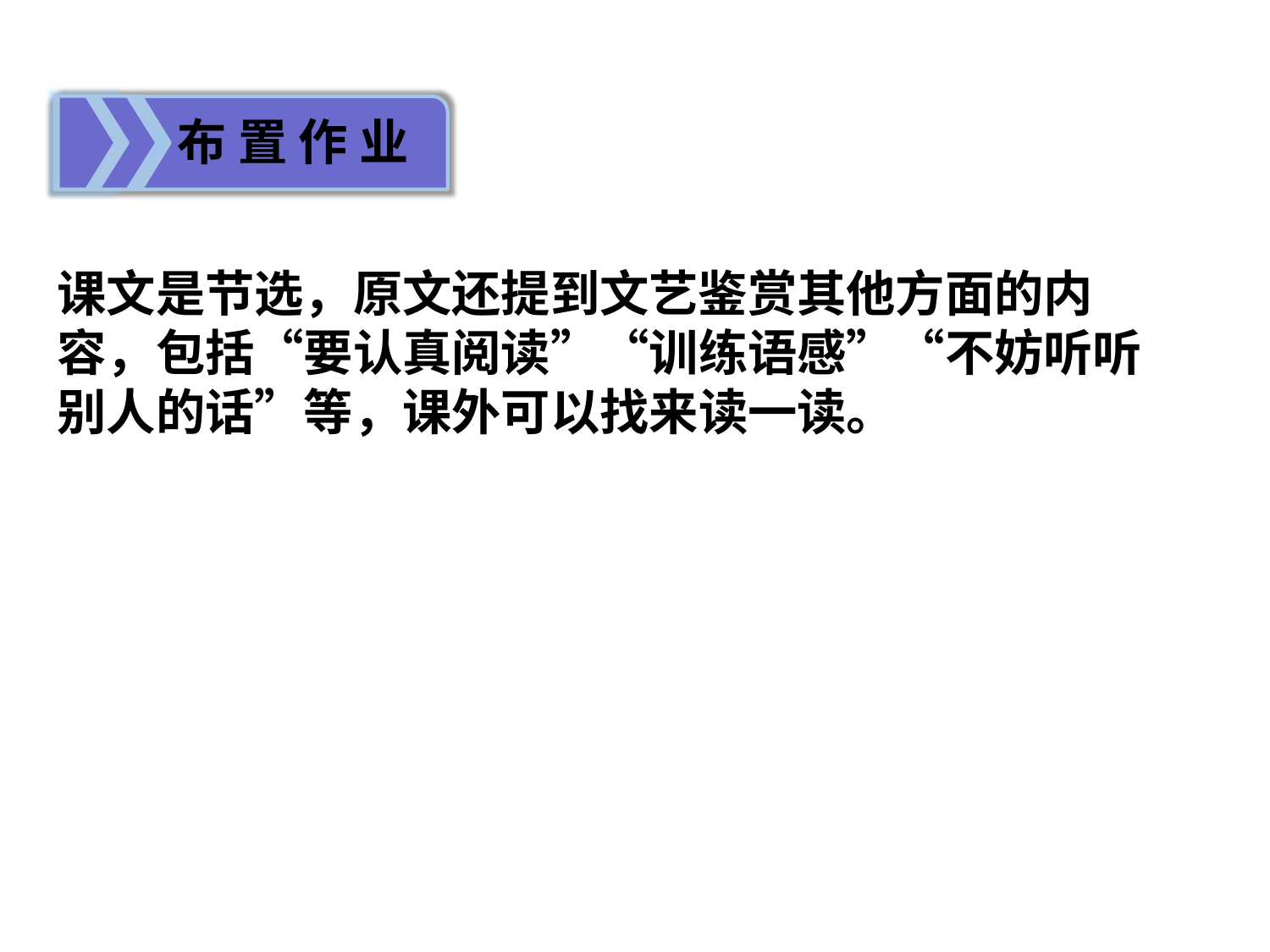

布 置 作 业
课文是节选，原文还提到文艺鉴赏其他方面的内容，包括“要认真阅读”“训练语感”“不妨听听别人的话”等，课外可以找来读一读。